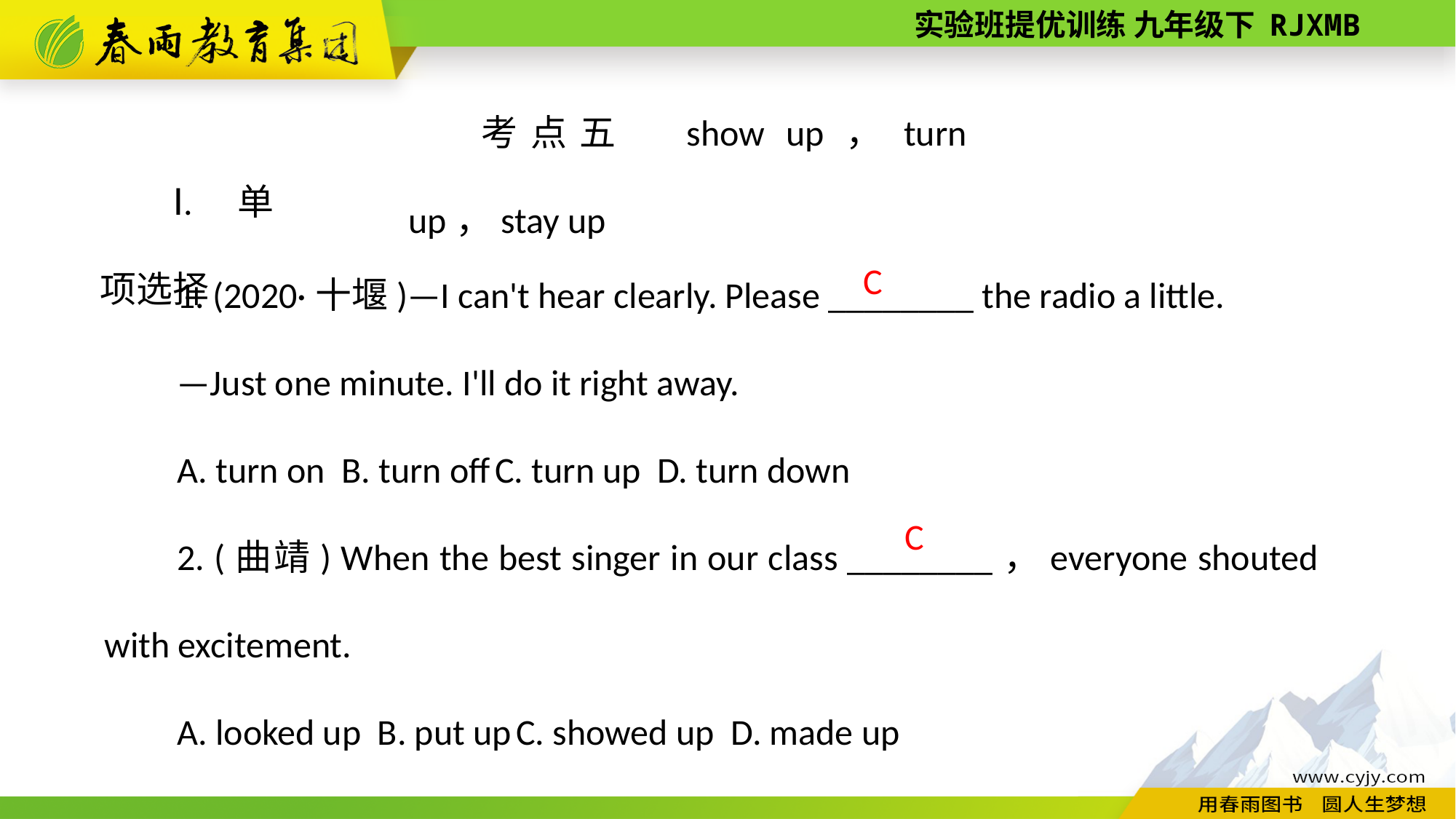

考点五　show up，turn up，stay up
Ⅰ. 单项选择
1. (2020·十堰)—I can't hear clearly. Please ________ the radio a little.
—Just one minute. I'll do it right away.
A. turn on  B. turn off C. turn up  D. turn down
2. (曲靖) When the best singer in our class ________，everyone shouted with excitement.
A. looked up  B. put up C. showed up  D. made up
 C
C